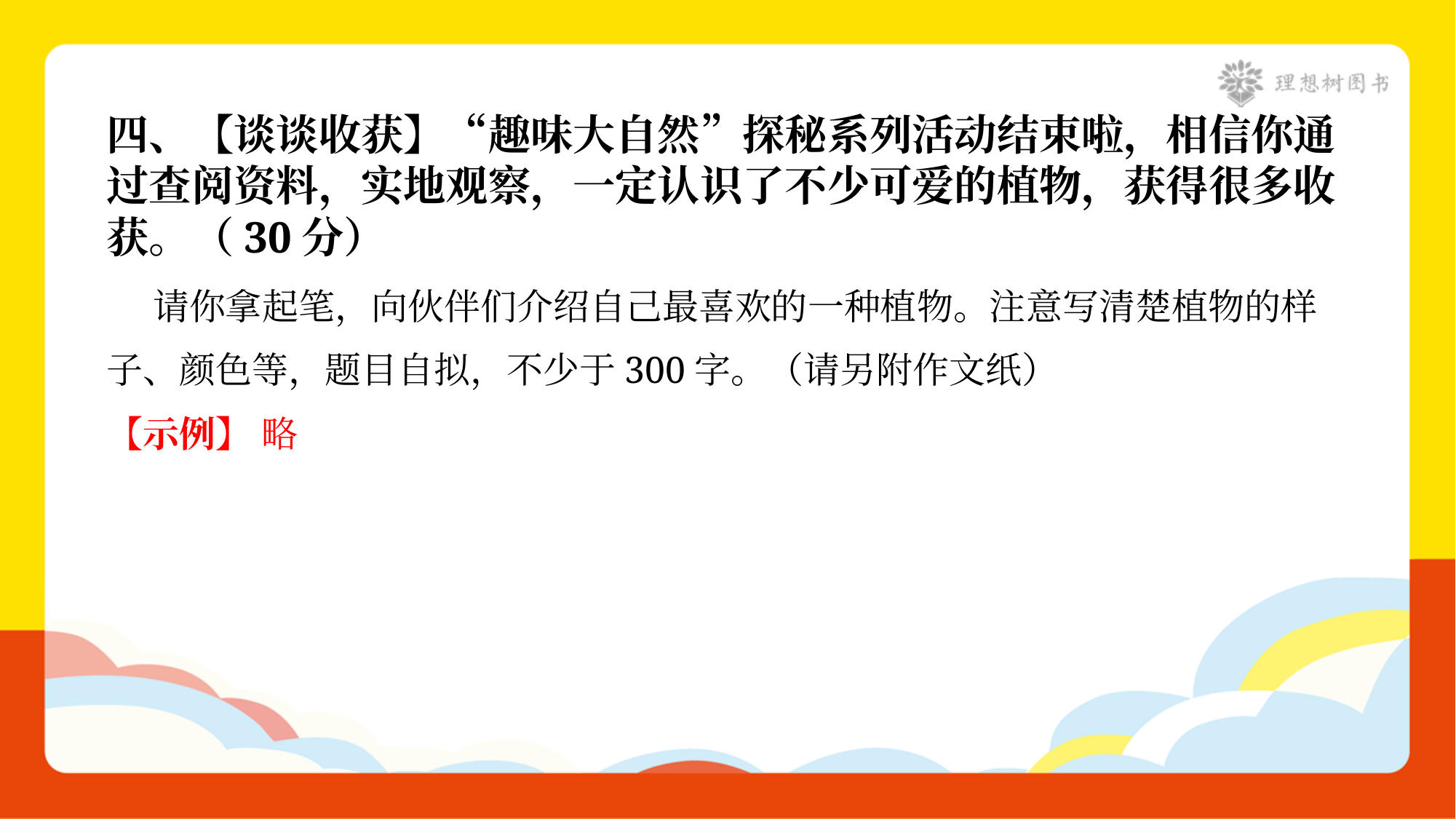

四、【谈谈收获】“趣味大自然”探秘系列活动结束啦，相信你通
过查阅资料，实地观察，一定认识了不少可爱的植物，获得很多收
获。（30分）
    请你拿起笔，向伙伴们介绍自己最喜欢的一种植物。注意写清楚植物的样
子、颜色等，题目自拟，不少于300字。（请另附作文纸）
【示例】 略